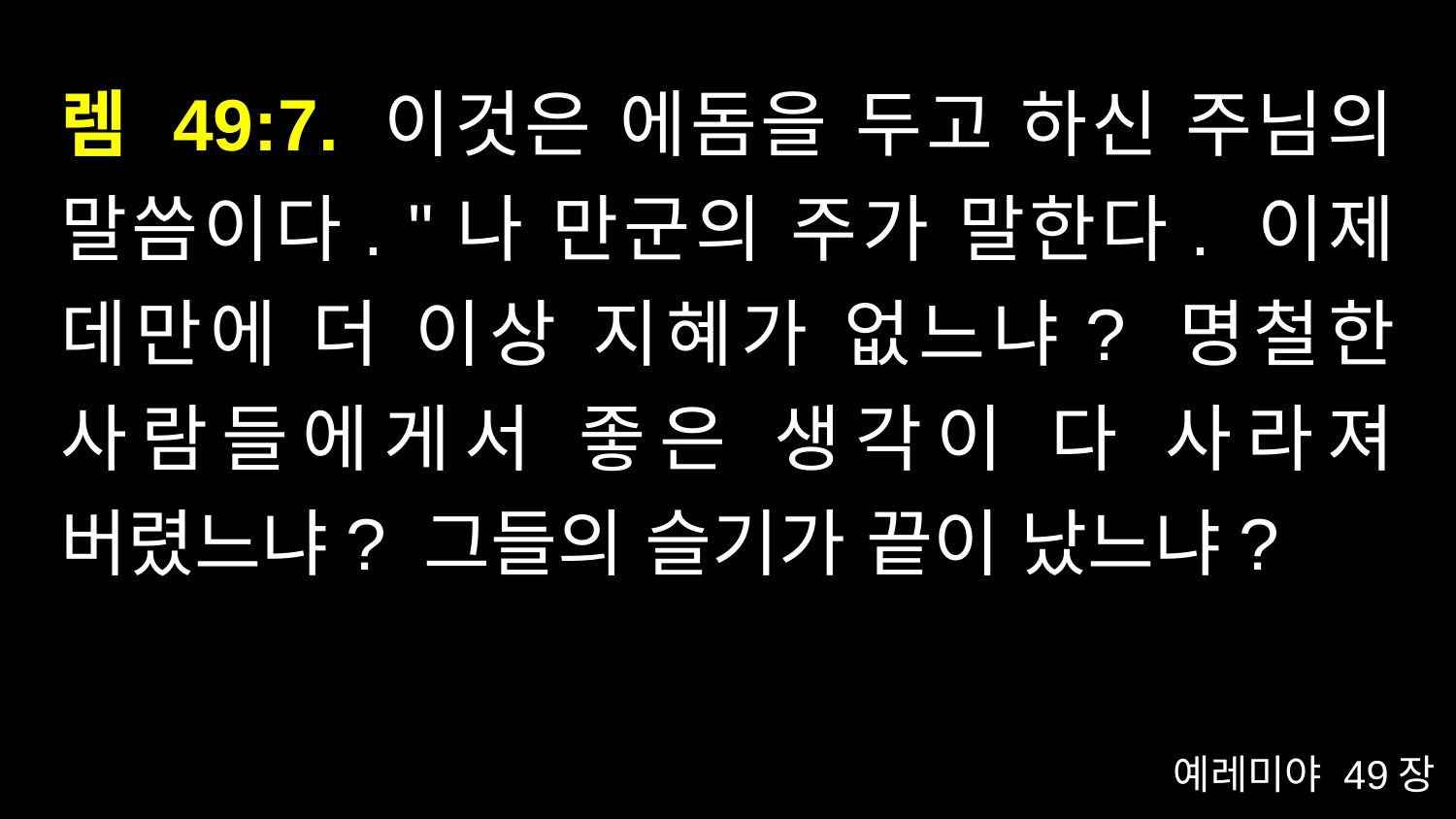

# 렘 49:7. 이것은 에돔을 두고 하신 주님의 말씀이다. "나 만군의 주가 말한다. 이제 데만에 더 이상 지혜가 없느냐? 명철한 사람들에게서 좋은 생각이 다 사라져 버렸느냐? 그들의 슬기가 끝이 났느냐?
예레미야 49장